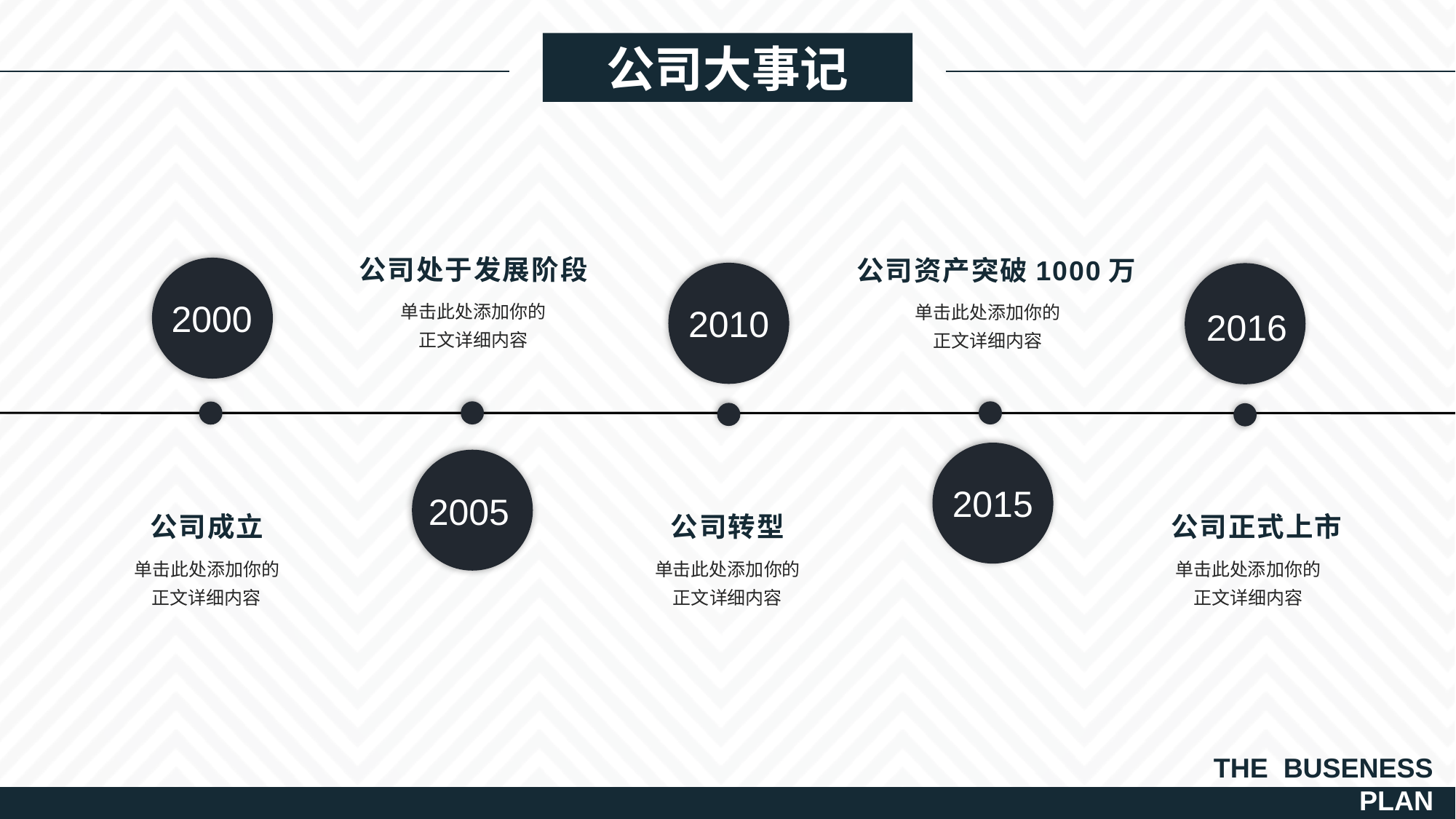

公司大事记
公司处于发展阶段
单击此处添加你的
正文详细内容
公司资产突破1000万
单击此处添加你的
正文详细内容

2000

2010

2016

2015

2005
公司成立
单击此处添加你的
正文详细内容
公司转型
单击此处添加你的
正文详细内容
公司正式上市
单击此处添加你的
正文详细内容
THE  BUSENESS
PLAN